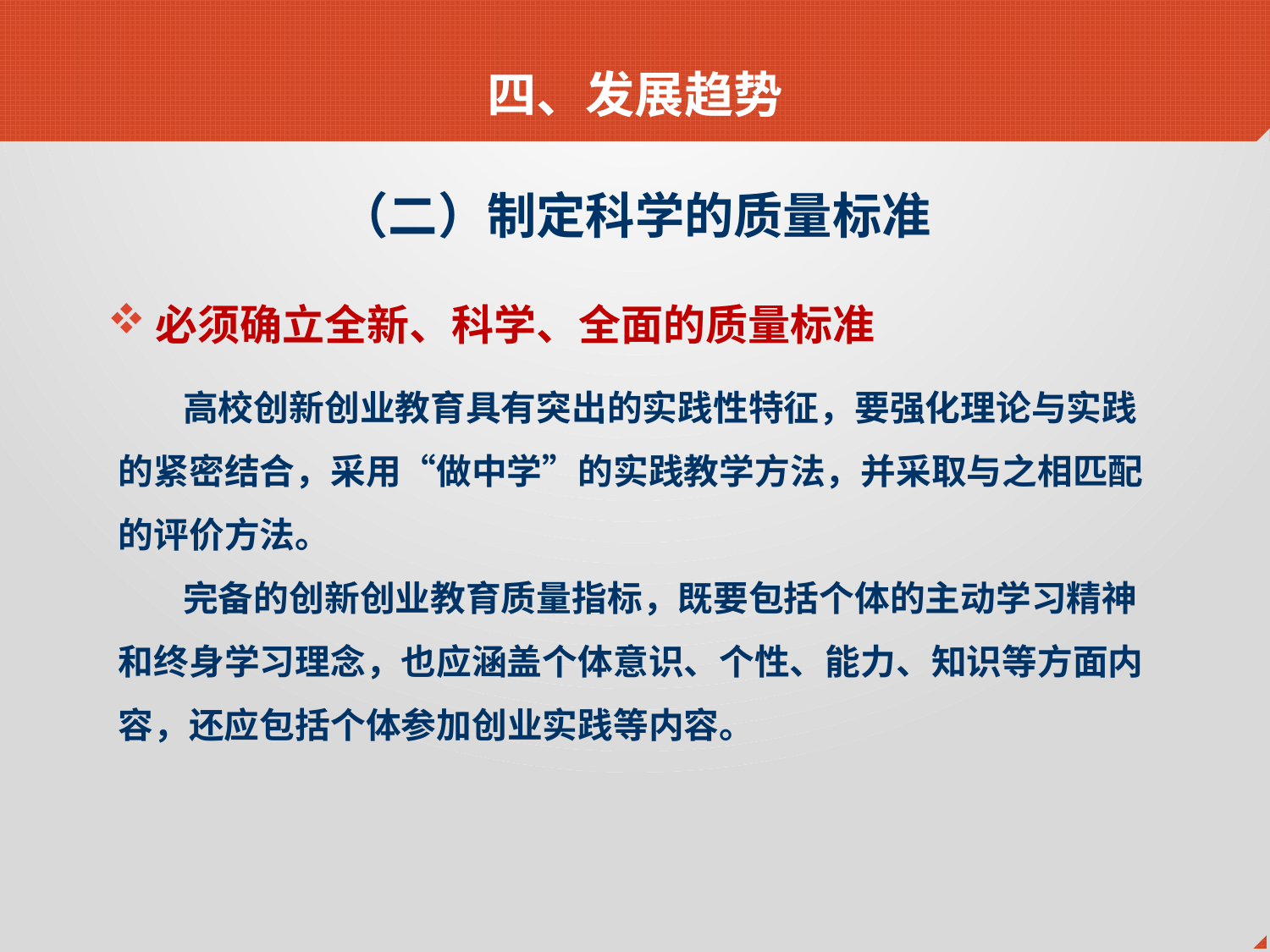

四、发展趋势
（二）制定科学的质量标准
必须确立全新、科学、全面的质量标准
       高校创新创业教育具有突出的实践性特征，要强化理论与实践的紧密结合，采用“做中学”的实践教学方法，并采取与之相匹配的评价方法。
       完备的创新创业教育质量指标，既要包括个体的主动学习精神和终身学习理念，也应涵盖个体意识、个性、能力、知识等方面内容，还应包括个体参加创业实践等内容。